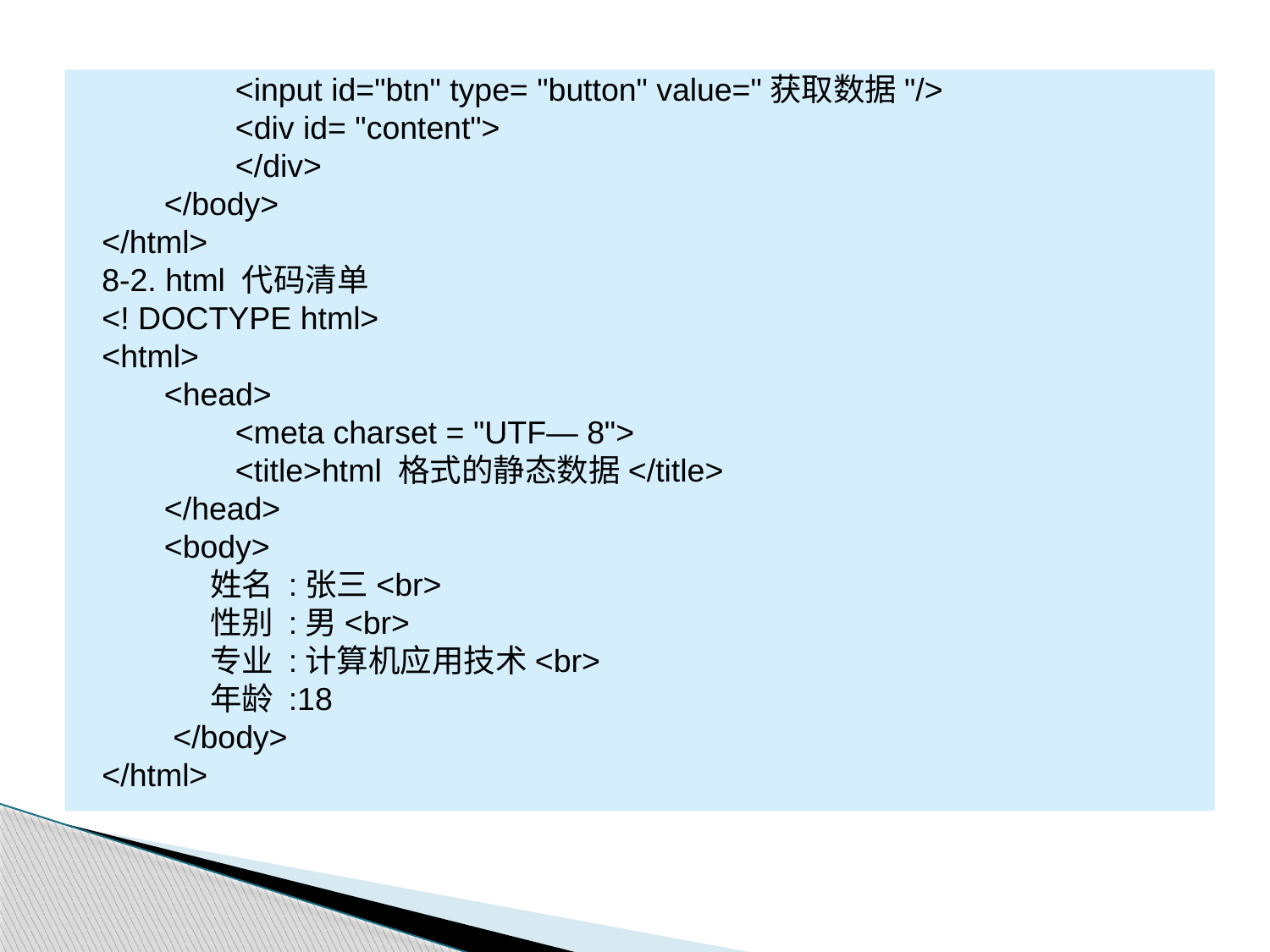

<input id="btn" type= "button" value="获取数据"/>
               <div id= "content">
               </div>
       </body>
</html>
8-2. html 代码清单
<! DOCTYPE html>
<html>
       <head>
               <meta charset = "UTF— 8">
               <title>html 格式的静态数据</title>
       </head>
       <body>
              姓名 :张三<br>
              性别 :男<br>
              专业 :计算机应用技术<br>
              年龄 :18
        </body>
</html>